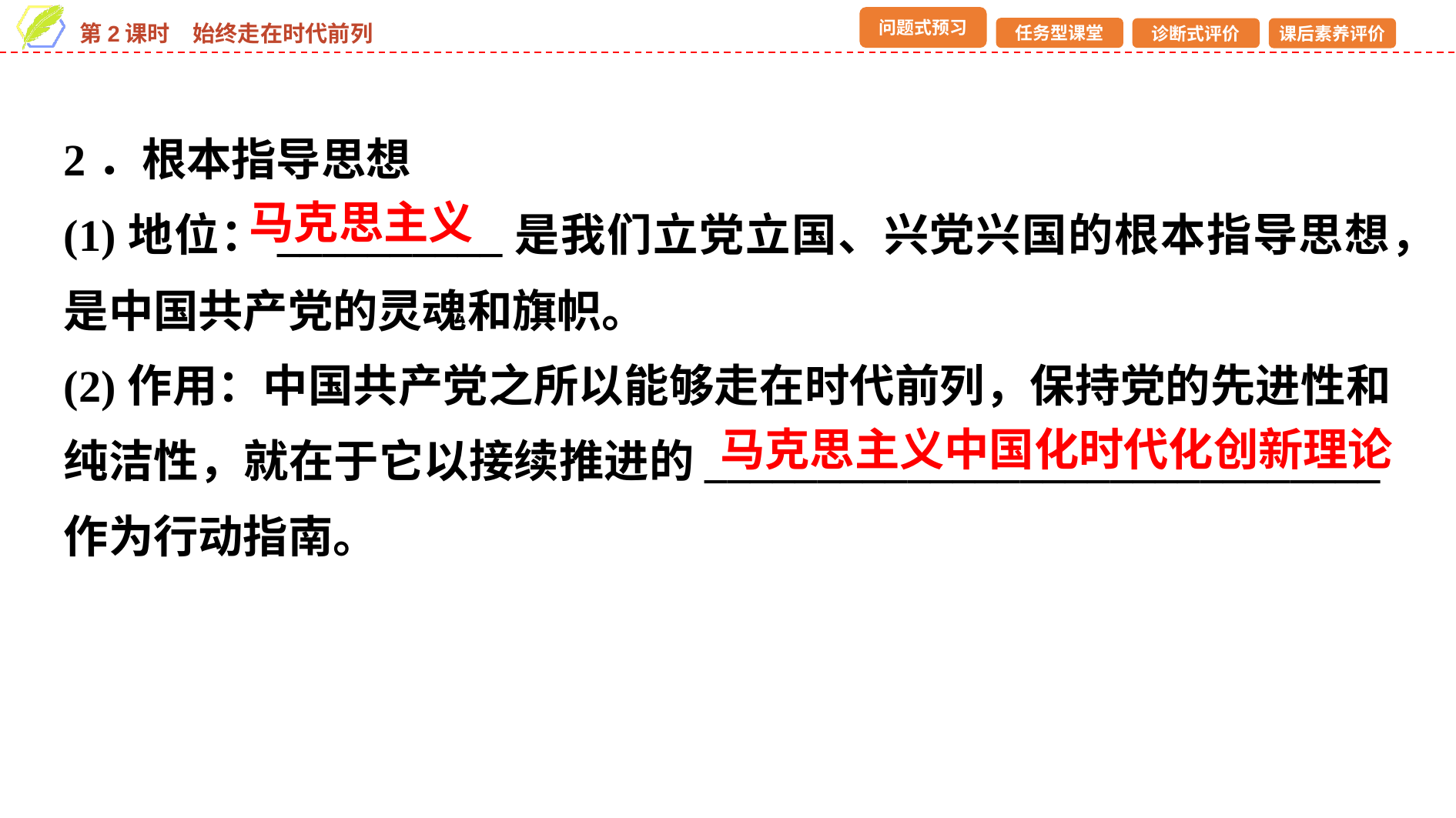

2．根本指导思想
(1)地位：__________是我们立党立国、兴党兴国的根本指导思想，是中国共产党的灵魂和旗帜。
(2)作用：中国共产党之所以能够走在时代前列，保持党的先进性和纯洁性，就在于它以接续推进的______________________________作为行动指南。
马克思主义
马克思主义中国化时代化创新理论